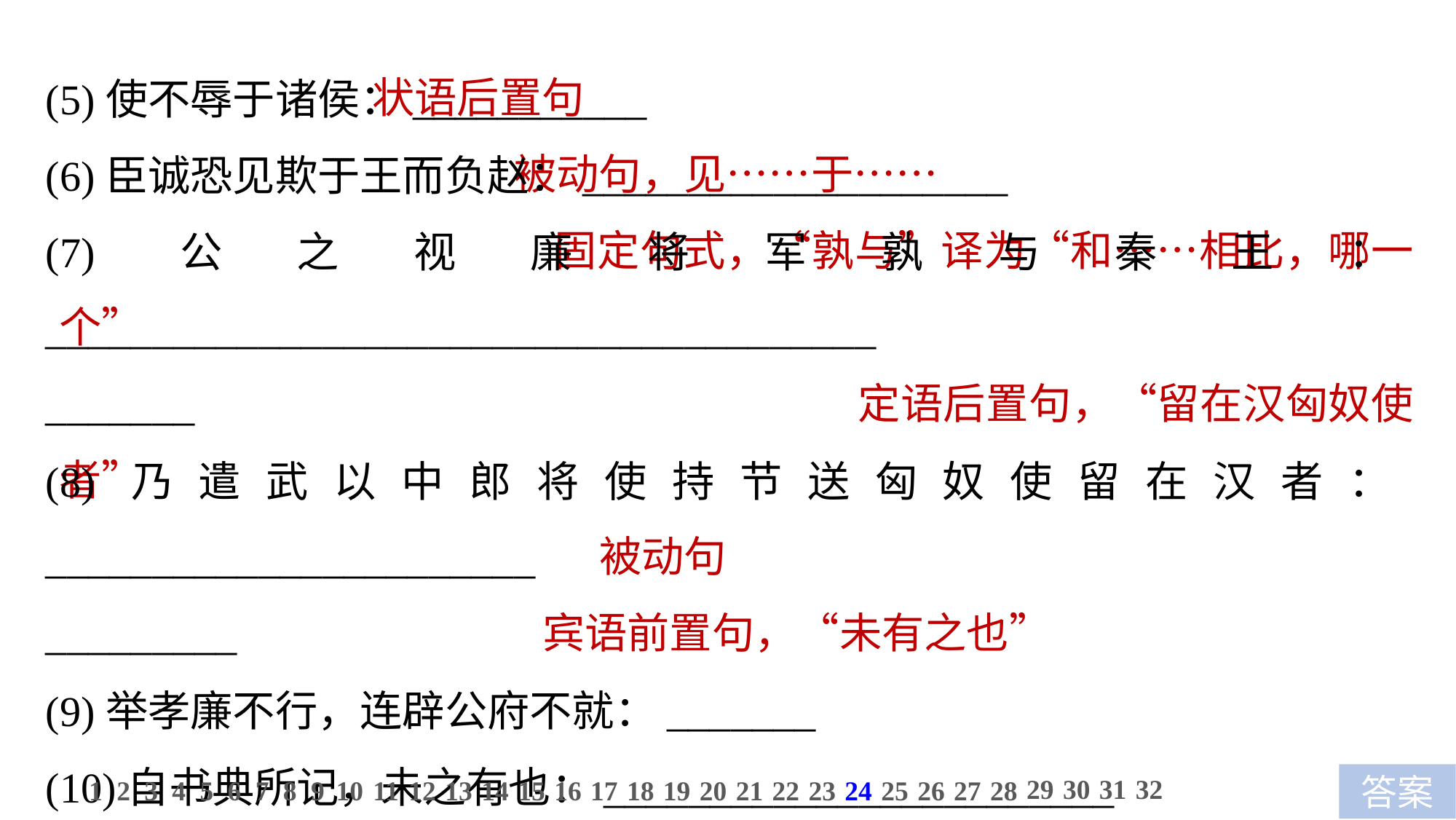

(5)使不辱于诸侯：___________
(6)臣诚恐见欺于王而负赵：____________________
(7)公之视廉将军孰与秦王：_______________________________________
_______
(8)乃遣武以中郎将使持节送匈奴使留在汉者：_______________________
_________
(9)举孝廉不行，连辟公府不就：_______
(10)自书典所记，未之有也：________________________
                                状语后置句
                                               被动句，见……于……
                                                固定句式，“孰与”译为“和……相比，哪一个”
                                                                                定语后置句，“留在汉匈奴使者”
                                                        被动句
                                                  宾语前置句，“未有之也”
29
30
31
32
1
2
3
4
5
6
7
8
9
10
11
12
13
14
15
16
17
18
19
20
21
22
23
24
25
26
27
28
答案